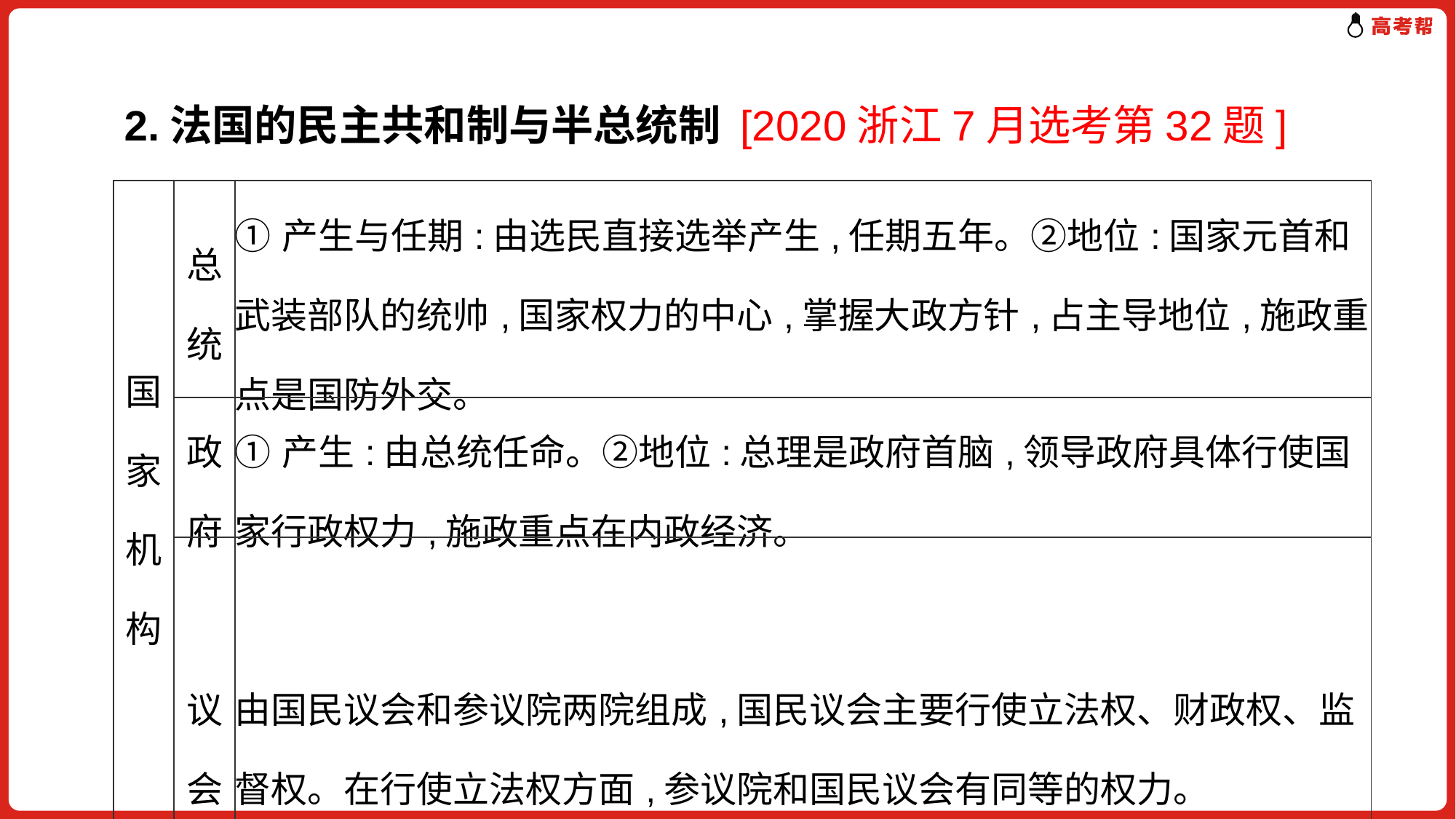

2.法国的民主共和制与半总统制 [2020浙江7月选考第32题]
| 国家机构 | 总统 | ①产生与任期:由选民直接选举产生,任期五年。②地位:国家元首和武装部队的统帅,国家权力的中心,掌握大政方针,占主导地位,施政重点是国防外交。 |
| --- | --- | --- |
|  | 政府 | ①产生:由总统任命。②地位:总理是政府首脑,领导政府具体行使国家行政权力,施政重点在内政经济。 |
|  | 议会 | 由国民议会和参议院两院组成,国民议会主要行使立法权、财政权、监督权。在行使立法权方面,参议院和国民议会有同等的权力。 |